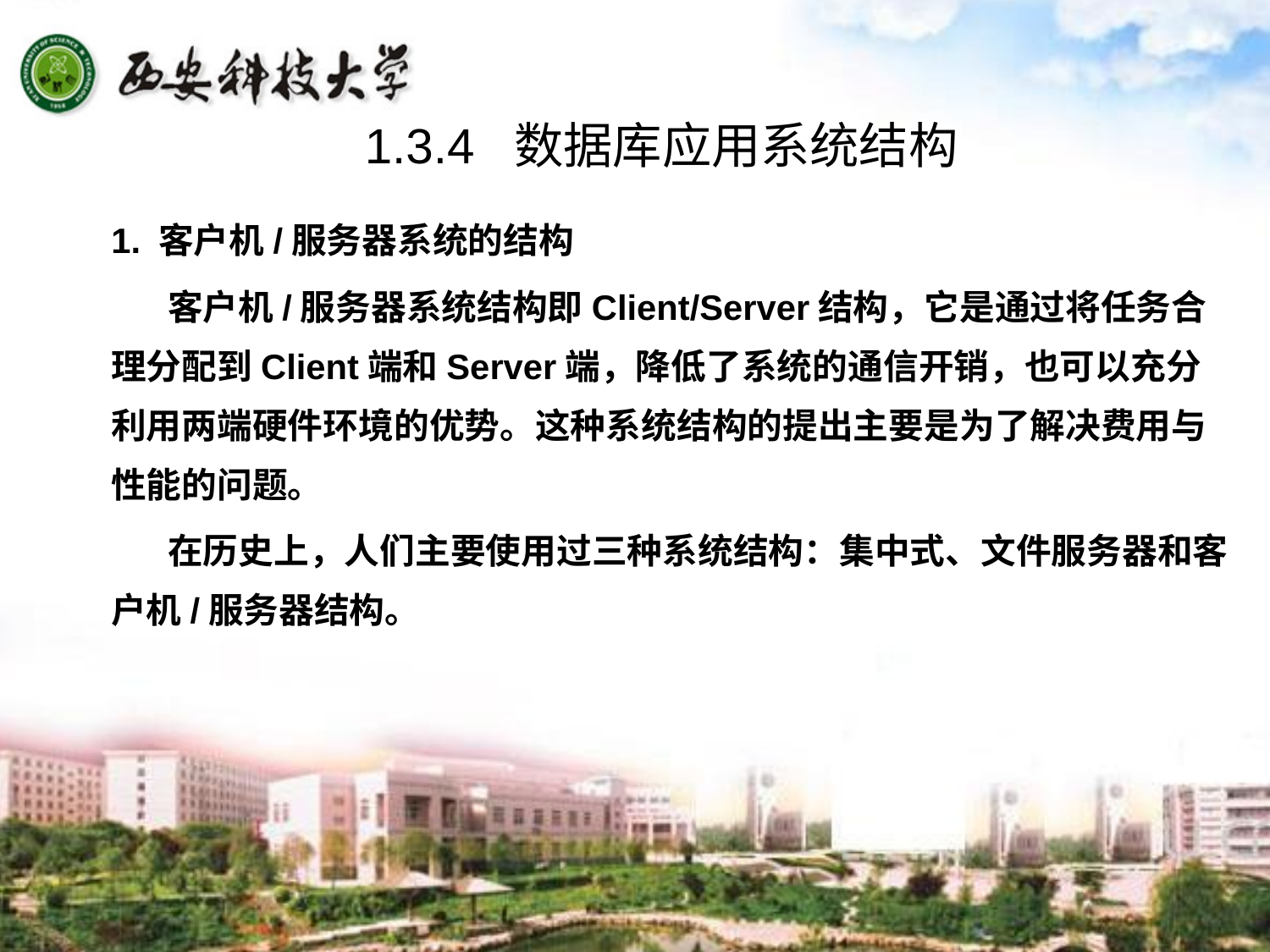

1.3.4  数据库应用系统结构
1. 客户机/服务器系统的结构
      客户机/服务器系统结构即Client/Server结构，它是通过将任务合理分配到Client端和Server端，降低了系统的通信开销，也可以充分利用两端硬件环境的优势。这种系统结构的提出主要是为了解决费用与性能的问题。
      在历史上，人们主要使用过三种系统结构：集中式、文件服务器和客户机/服务器结构。